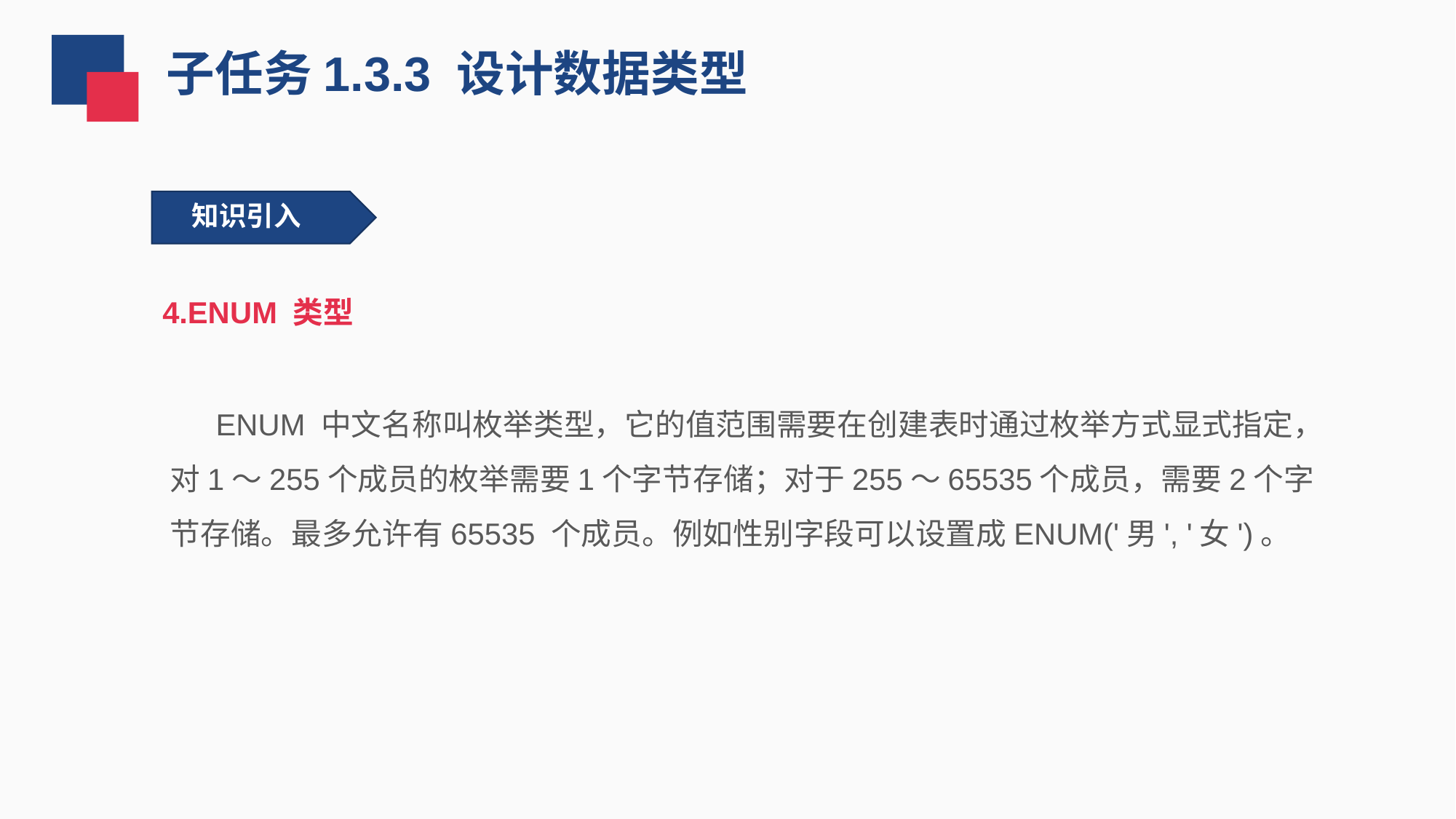

子任务1.3.3 设计数据类型

知识引入
4.ENUM 类型
      ENUM 中文名称叫枚举类型，它的值范围需要在创建表时通过枚举方式显式指定，对1～255个成员的枚举需要1个字节存储；对于255～65535个成员，需要2个字节存储。最多允许有65535 个成员。例如性别字段可以设置成ENUM('男', '女')。